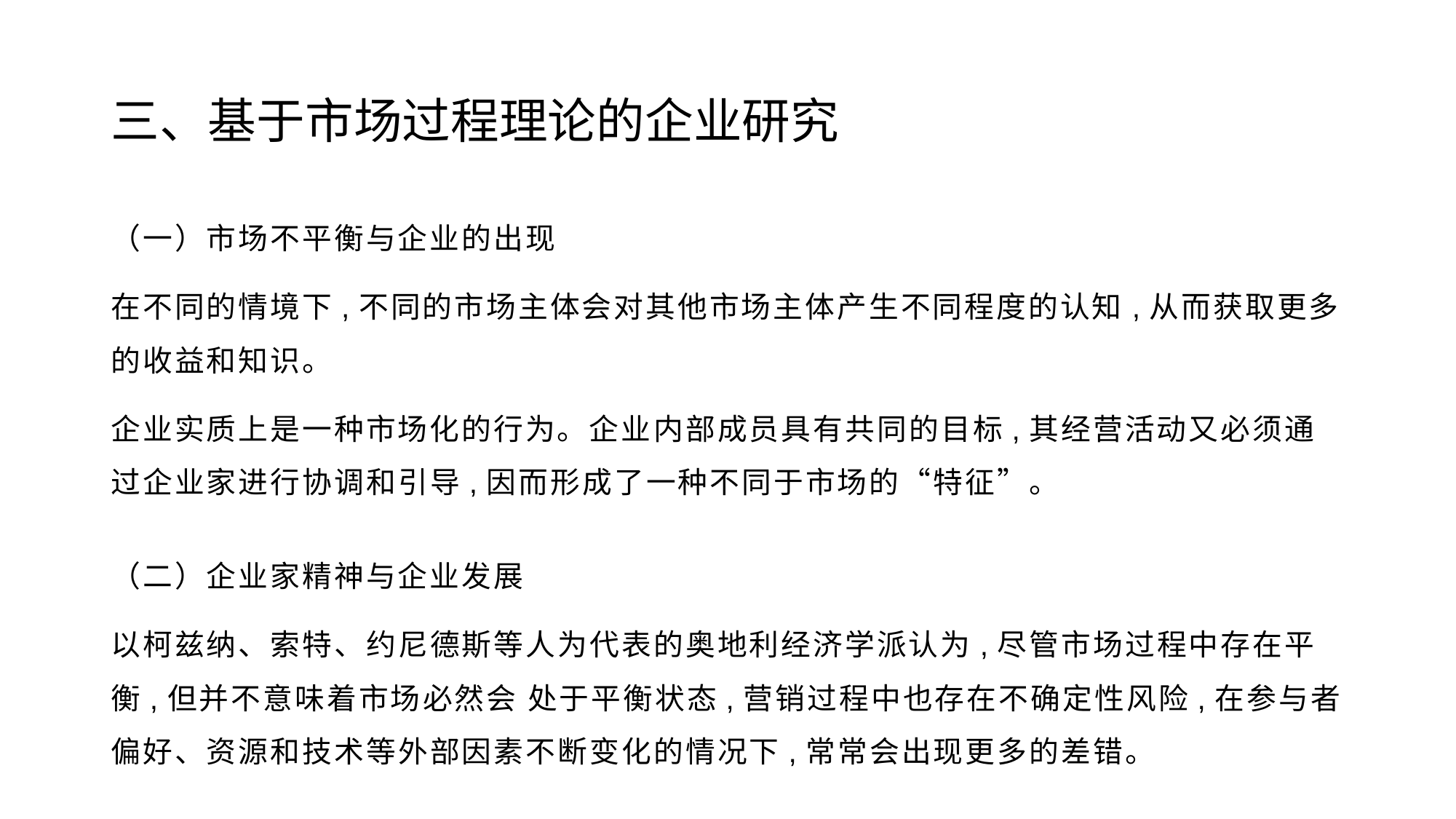

# 三、基于市场过程理论的企业研究
（一）市场不平衡与企业的出现
在不同的情境下,不同的市场主体会对其他市场主体产生不同程度的认知,从而获取更多的收益和知识。
企业实质上是一种市场化的行为。企业内部成员具有共同的目标,其经营活动又必须通过企业家进行协调和引导,因而形成了一种不同于市场的“特征”。

（二）企业家精神与企业发展
以柯兹纳、索特、约尼德斯等人为代表的奥地利经济学派认为,尽管市场过程中存在平衡,但并不意味着市场必然会 处于平衡状态,营销过程中也存在不确定性风险,在参与者偏好、资源和技术等外部因素不断变化的情况下,常常会出现更多的差错。